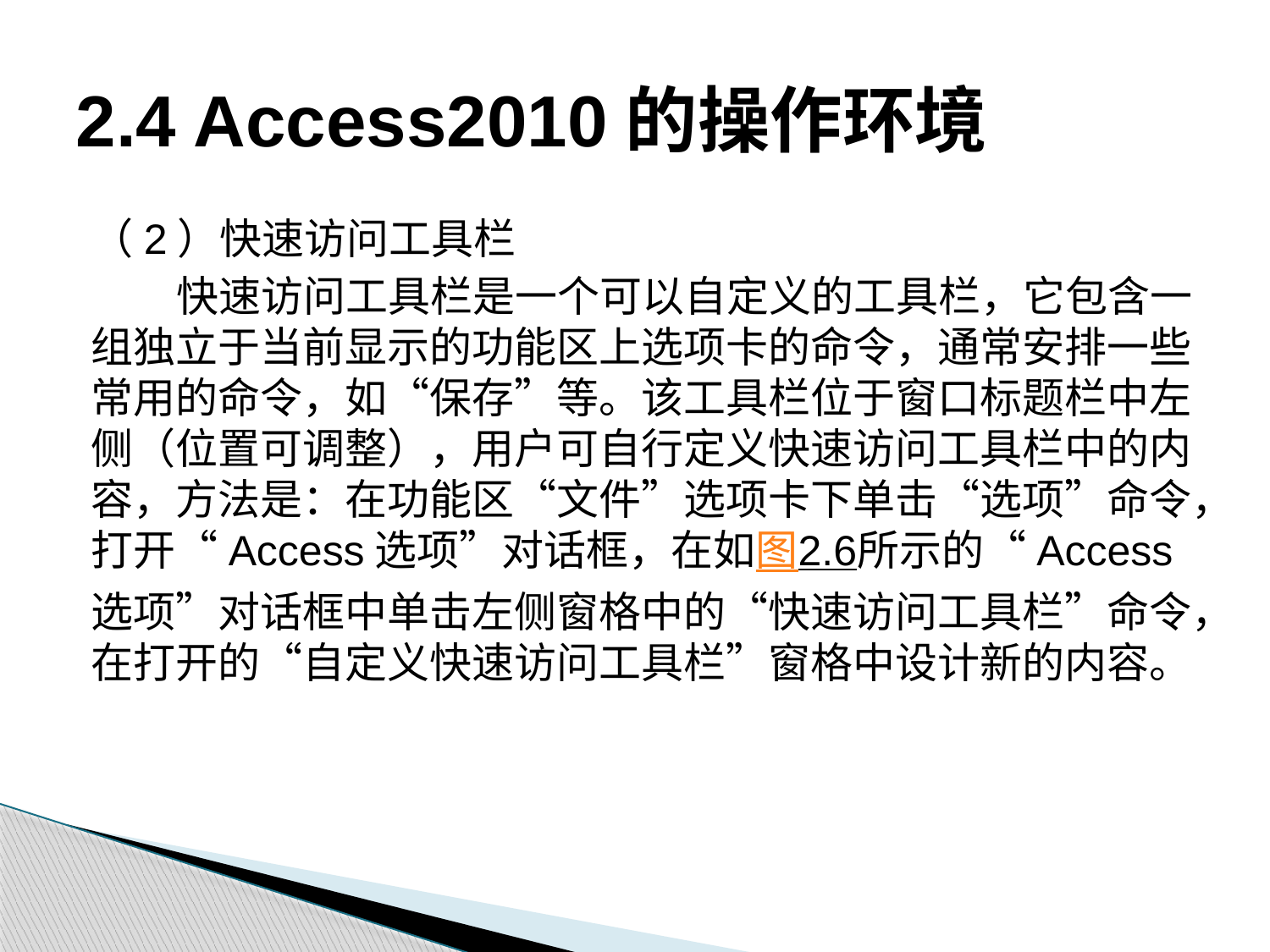

# 2.4 Access2010的操作环境
（2）快速访问工具栏
快速访问工具栏是一个可以自定义的工具栏，它包含一组独立于当前显示的功能区上选项卡的命令，通常安排一些常用的命令，如“保存”等。该工具栏位于窗口标题栏中左侧（位置可调整），用户可自行定义快速访问工具栏中的内容，方法是：在功能区“文件”选项卡下单击“选项”命令，打开“Access选项”对话框，在如图2.6所示的“Access选项”对话框中单击左侧窗格中的“快速访问工具栏”命令，在打开的“自定义快速访问工具栏”窗格中设计新的内容。